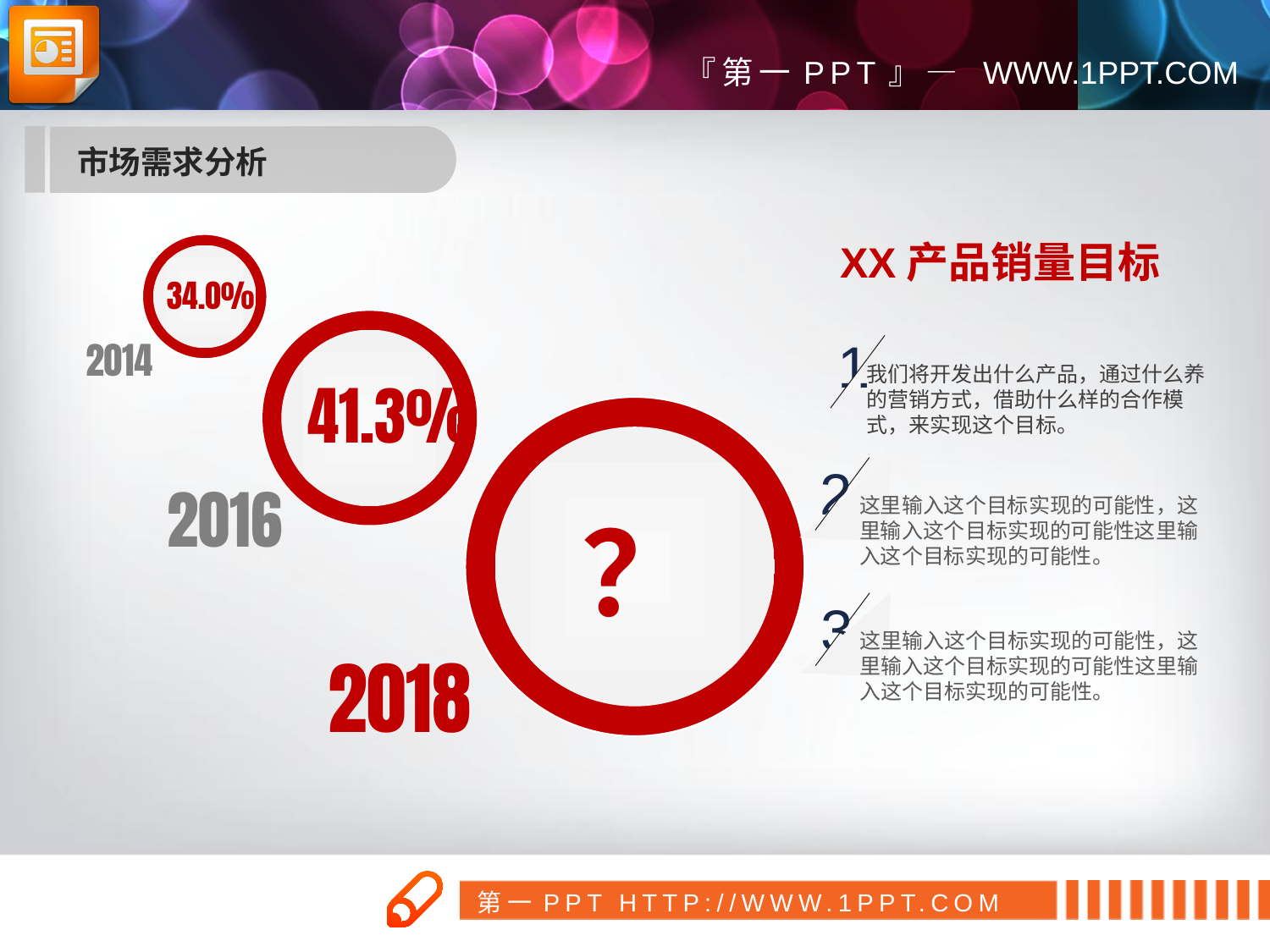

市场需求分析
XX产品销量目标

34.0%
2014

41.3%
2016
1

我们将开发出什么产品，通过什么养的营销方式，借助什么样的合作模式，来实现这个目标。

？
2018
2

这里输入这个目标实现的可能性，这里输入这个目标实现的可能性这里输入这个目标实现的可能性。
3

这里输入这个目标实现的可能性，这里输入这个目标实现的可能性这里输入这个目标实现的可能性。